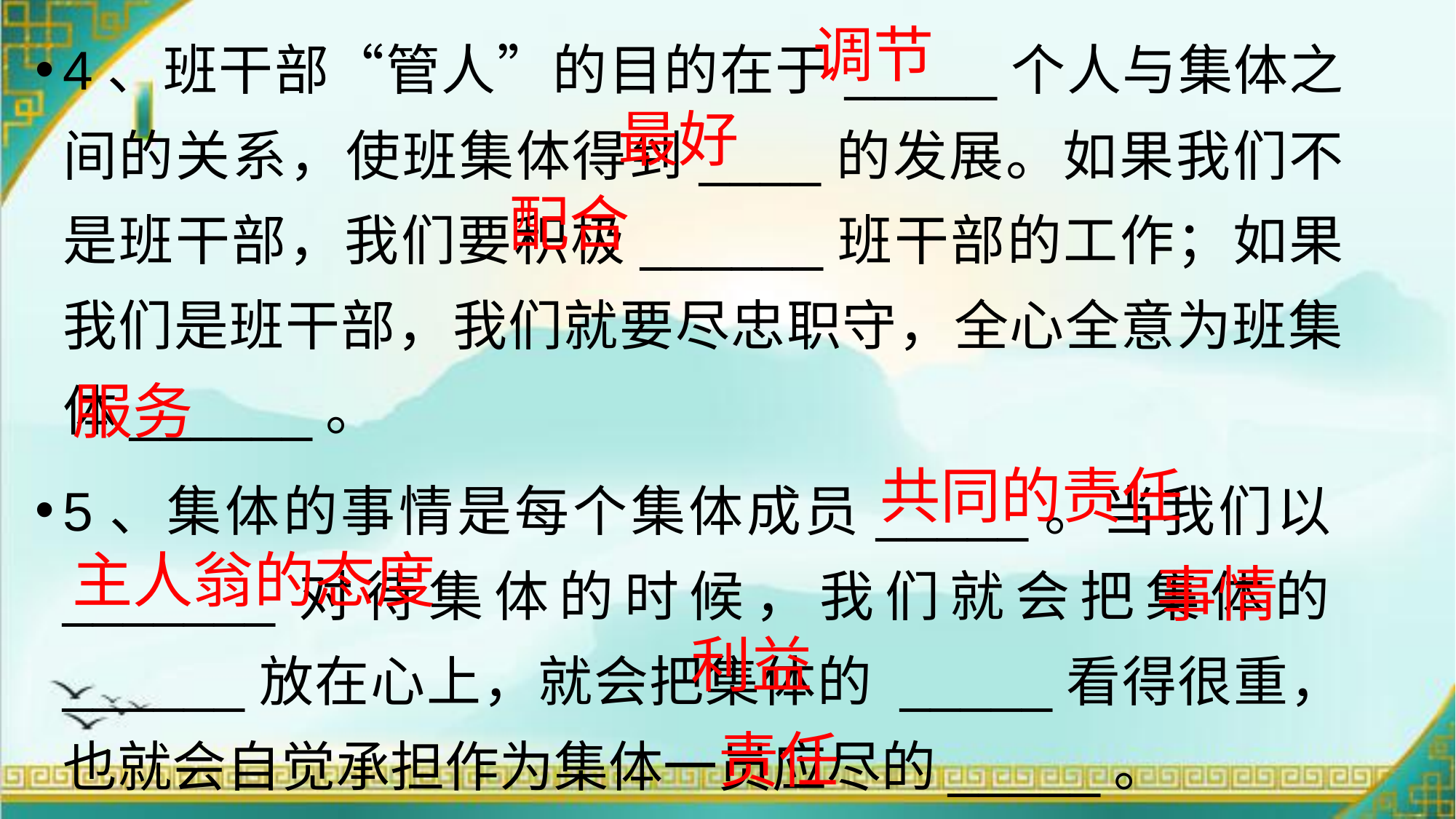

4、班干部“管人”的目的在于_____个人与集体之间的关系，使班集体得到____的发展。如果我们不是班干部，我们要积极______班干部的工作；如果我们是班干部，我们就要尽忠职守，全心全意为班集体______。
5、集体的事情是每个集体成员_____。当我们以_______对待集体的时候，我们就会把集体的______放在心上，就会把集体的 _____看得很重，也就会自觉承担作为集体一员应尽的_____。
调节
最好
配合
服务
共同的责任
主人翁的态度
事情
利益
责任